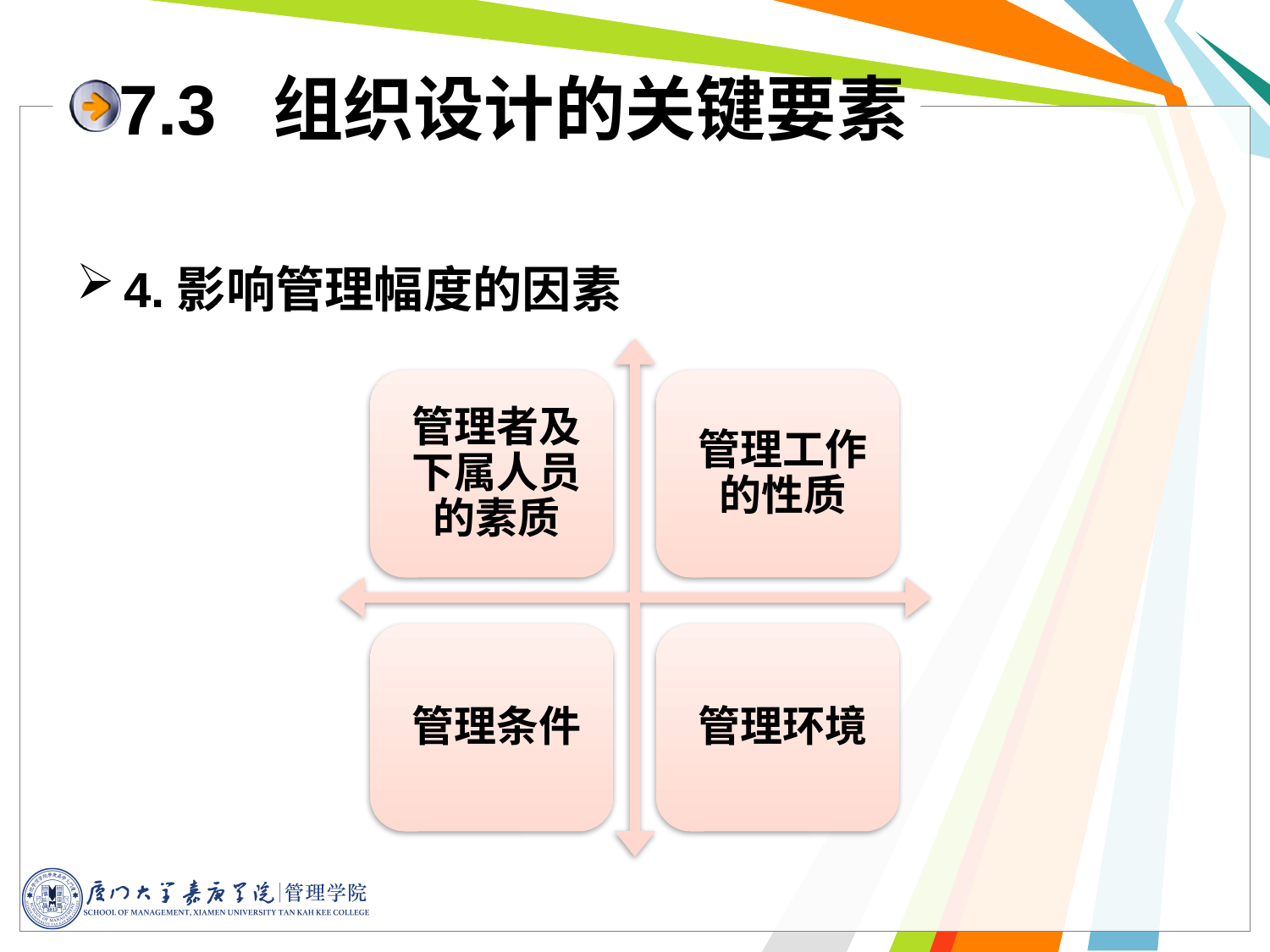

# 7.3  组织设计的关键要素
4.影响管理幅度的因素

管理者及下属人员的素质
管理工作的性质
管理条件
管理环境